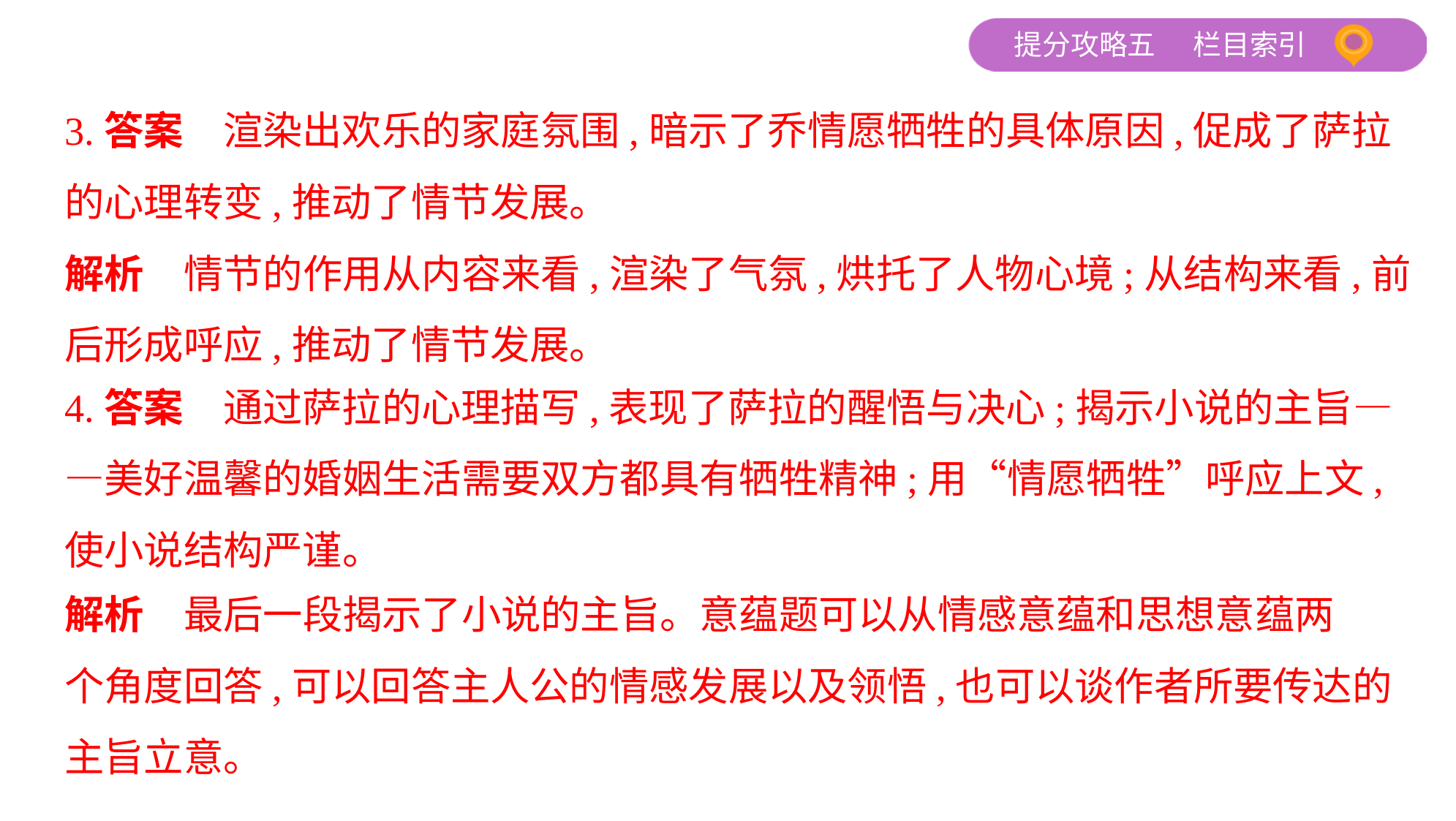

3.答案　渲染出欢乐的家庭氛围,暗示了乔情愿牺牲的具体原因,促成了萨拉
的心理转变,推动了情节发展。
解析　情节的作用从内容来看,渲染了气氛,烘托了人物心境;从结构来看,前
后形成呼应,推动了情节发展。
4.答案　通过萨拉的心理描写,表现了萨拉的醒悟与决心;揭示小说的主旨—
—美好温馨的婚姻生活需要双方都具有牺牲精神;用“情愿牺牲”呼应上文,
使小说结构严谨。
解析　最后一段揭示了小说的主旨。意蕴题可以从情感意蕴和思想意蕴两
个角度回答,可以回答主人公的情感发展以及领悟,也可以谈作者所要传达的
主旨立意。